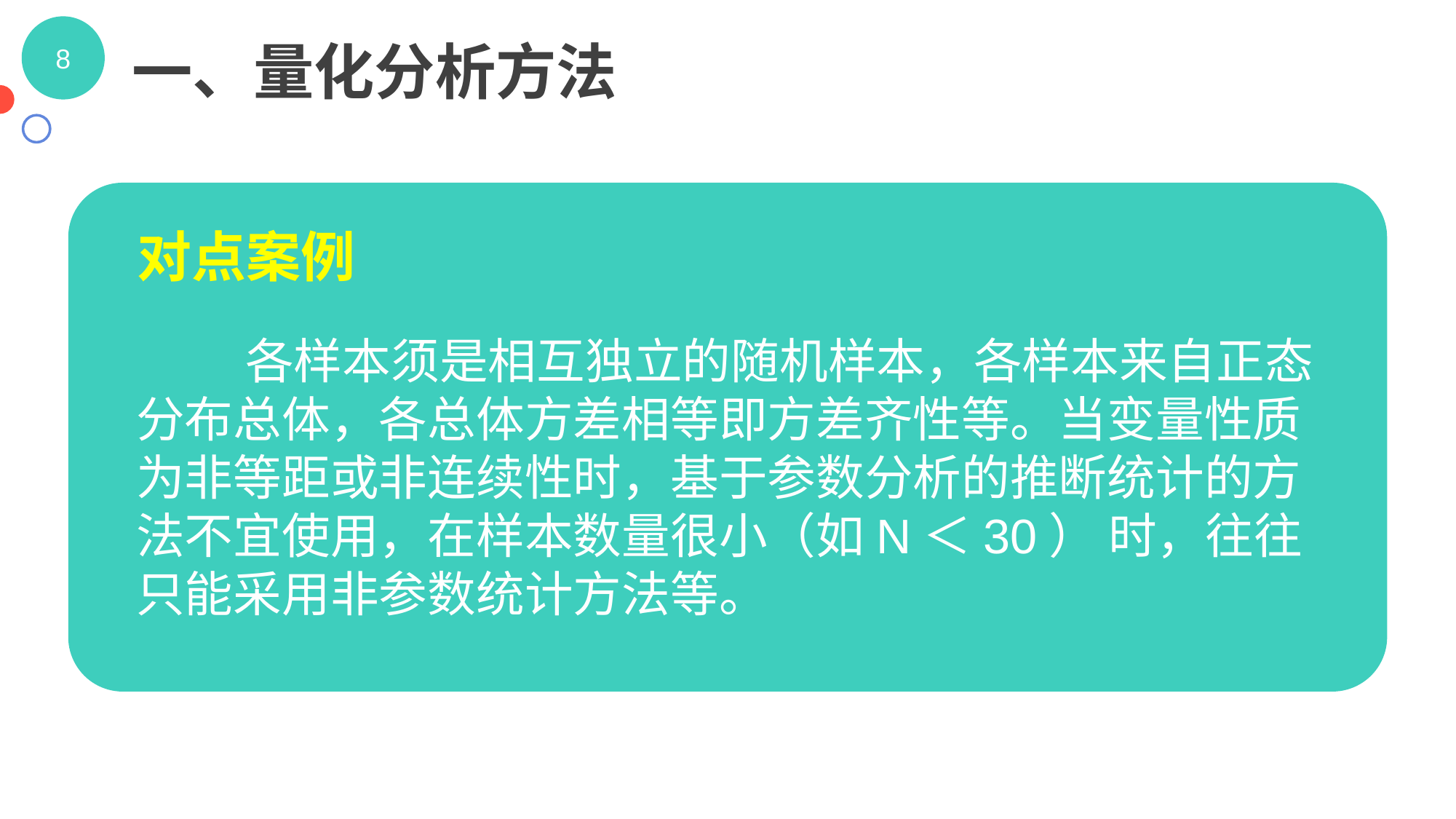

一、量化分析方法

对点案例
	各样本须是相互独立的随机样本，各样本来自正态分布总体，各总体方差相等即方差齐性等。当变量性质为非等距或非连续性时，基于参数分析的推断统计的方 法不宜使用，在样本数量很小（如N＜30） 时，往往只能采用非参数统计方法等。